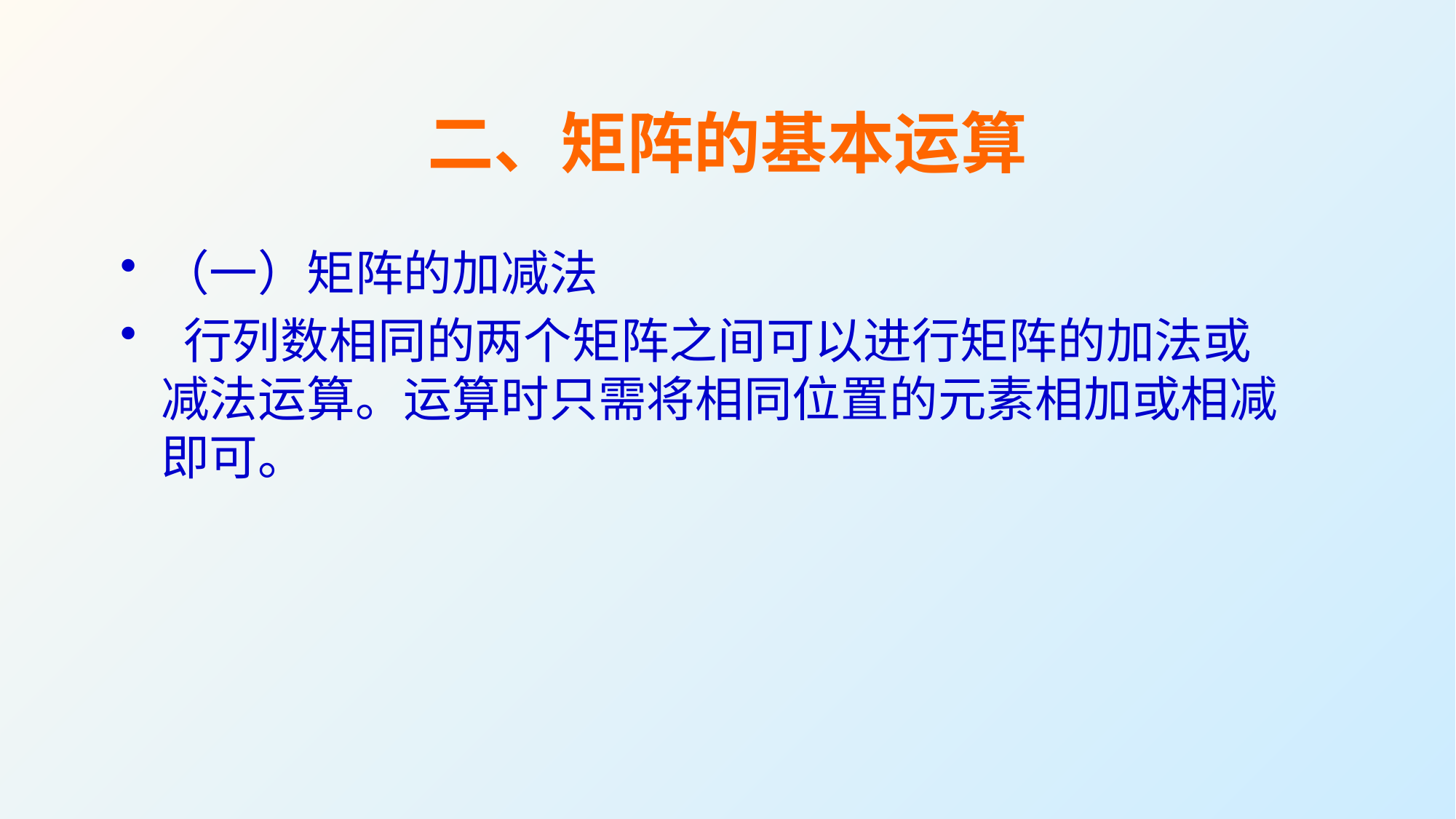

# 二、矩阵的基本运算
（一）矩阵的加减法
 行列数相同的两个矩阵之间可以进行矩阵的加法或减法运算。运算时只需将相同位置的元素相加或相减即可。